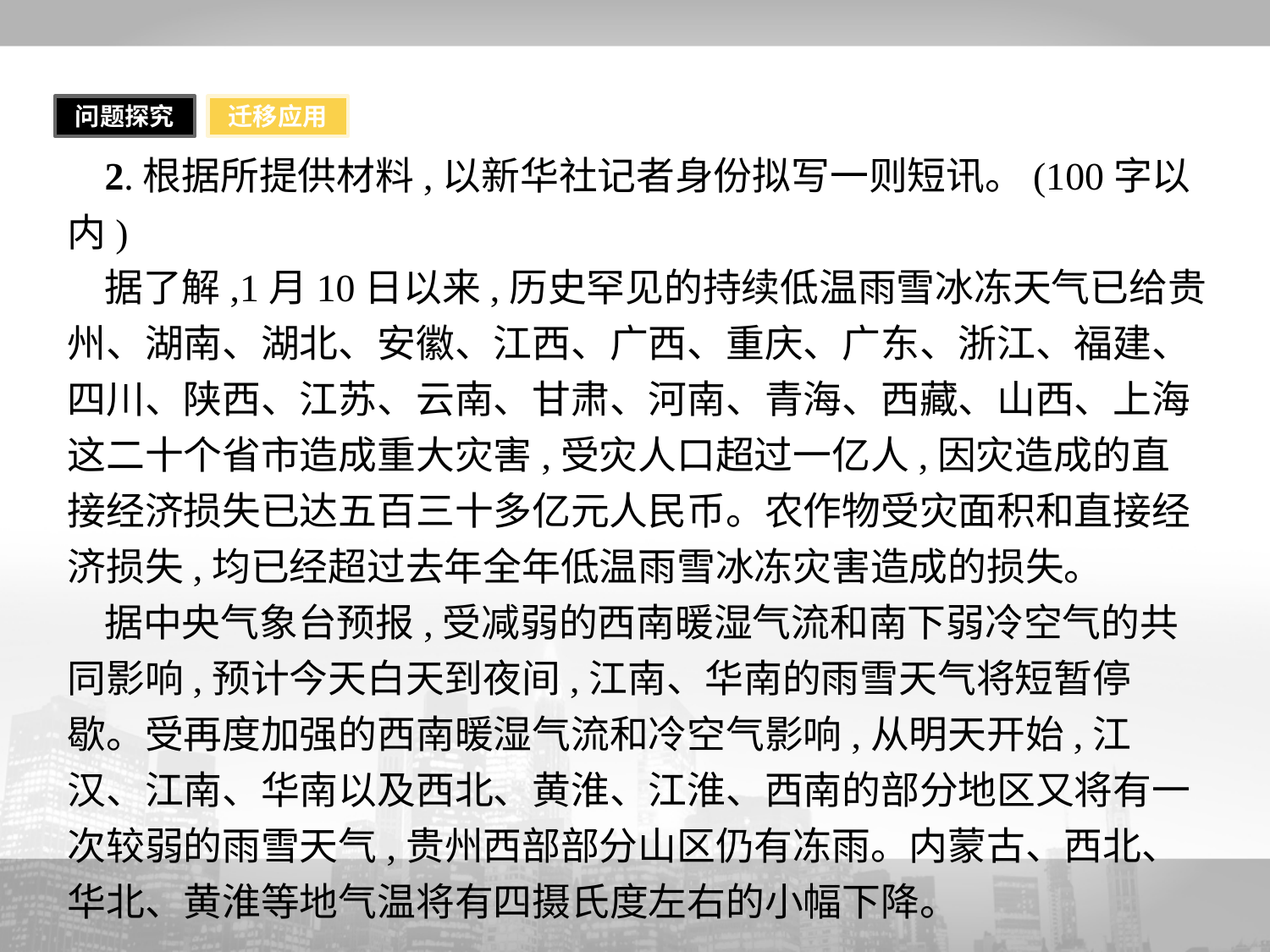

问题探究
迁移应用
2.根据所提供材料,以新华社记者身份拟写一则短讯。(100字以内)
据了解,1月10日以来,历史罕见的持续低温雨雪冰冻天气已给贵州、湖南、湖北、安徽、江西、广西、重庆、广东、浙江、福建、四川、陕西、江苏、云南、甘肃、河南、青海、西藏、山西、上海这二十个省市造成重大灾害,受灾人口超过一亿人,因灾造成的直接经济损失已达五百三十多亿元人民币。农作物受灾面积和直接经济损失,均已经超过去年全年低温雨雪冰冻灾害造成的损失。
据中央气象台预报,受减弱的西南暖湿气流和南下弱冷空气的共同影响,预计今天白天到夜间,江南、华南的雨雪天气将短暂停歇。受再度加强的西南暖湿气流和冷空气影响,从明天开始,江汉、江南、华南以及西北、黄淮、江淮、西南的部分地区又将有一次较弱的雨雪天气,贵州西部部分山区仍有冻雨。内蒙古、西北、华北、黄淮等地气温将有四摄氏度左右的小幅下降。